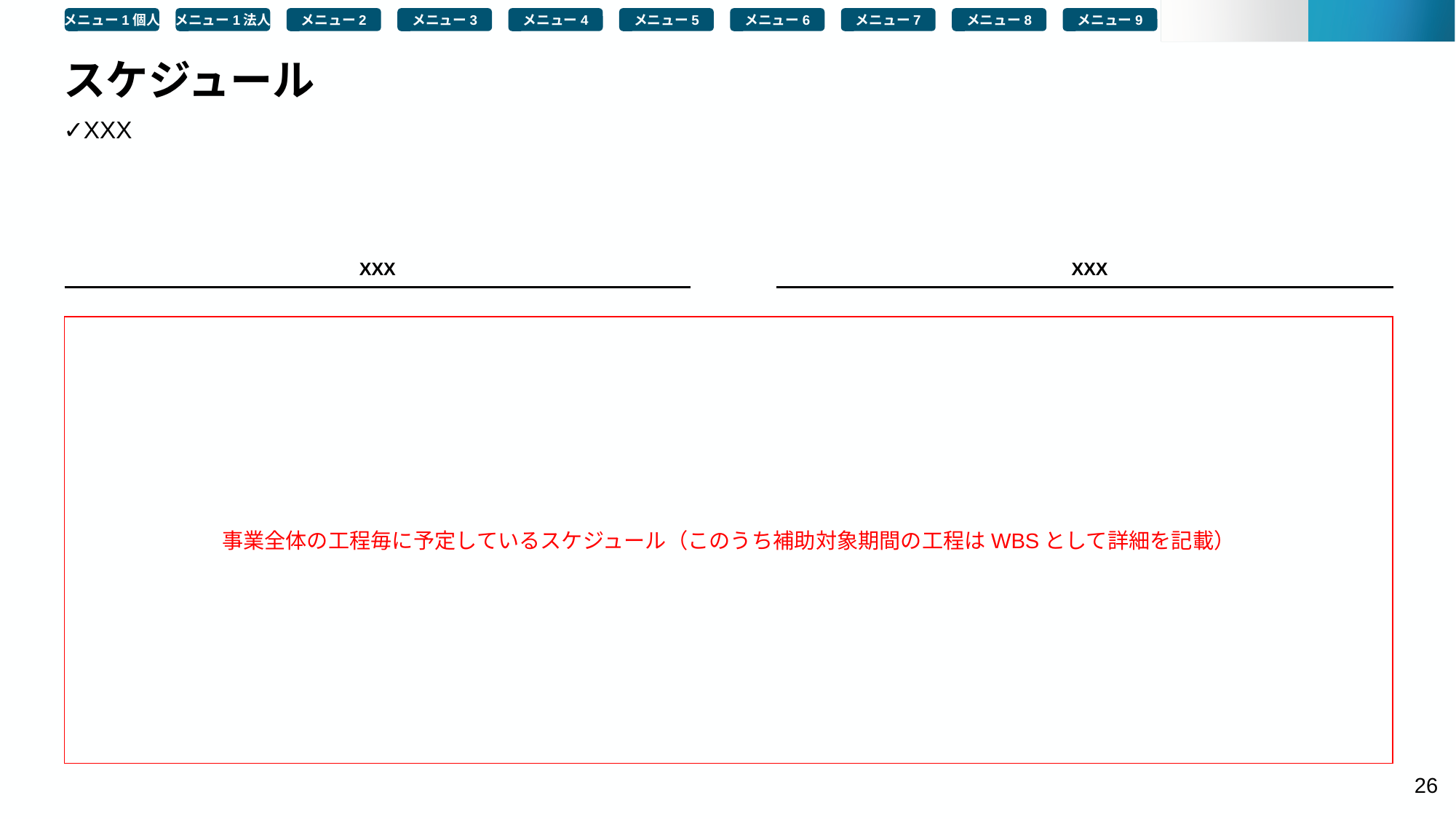

メニュー1個人
メニュー1法人
メニュー2
メニュー3
メニュー4
メニュー5
メニュー6
メニュー7
メニュー8
メニュー9
# スケジュール
✓XXX
XXX
XXX
事業全体の工程毎に予定しているスケジュール（このうち補助対象期間の工程はWBSとして詳細を記載）
26